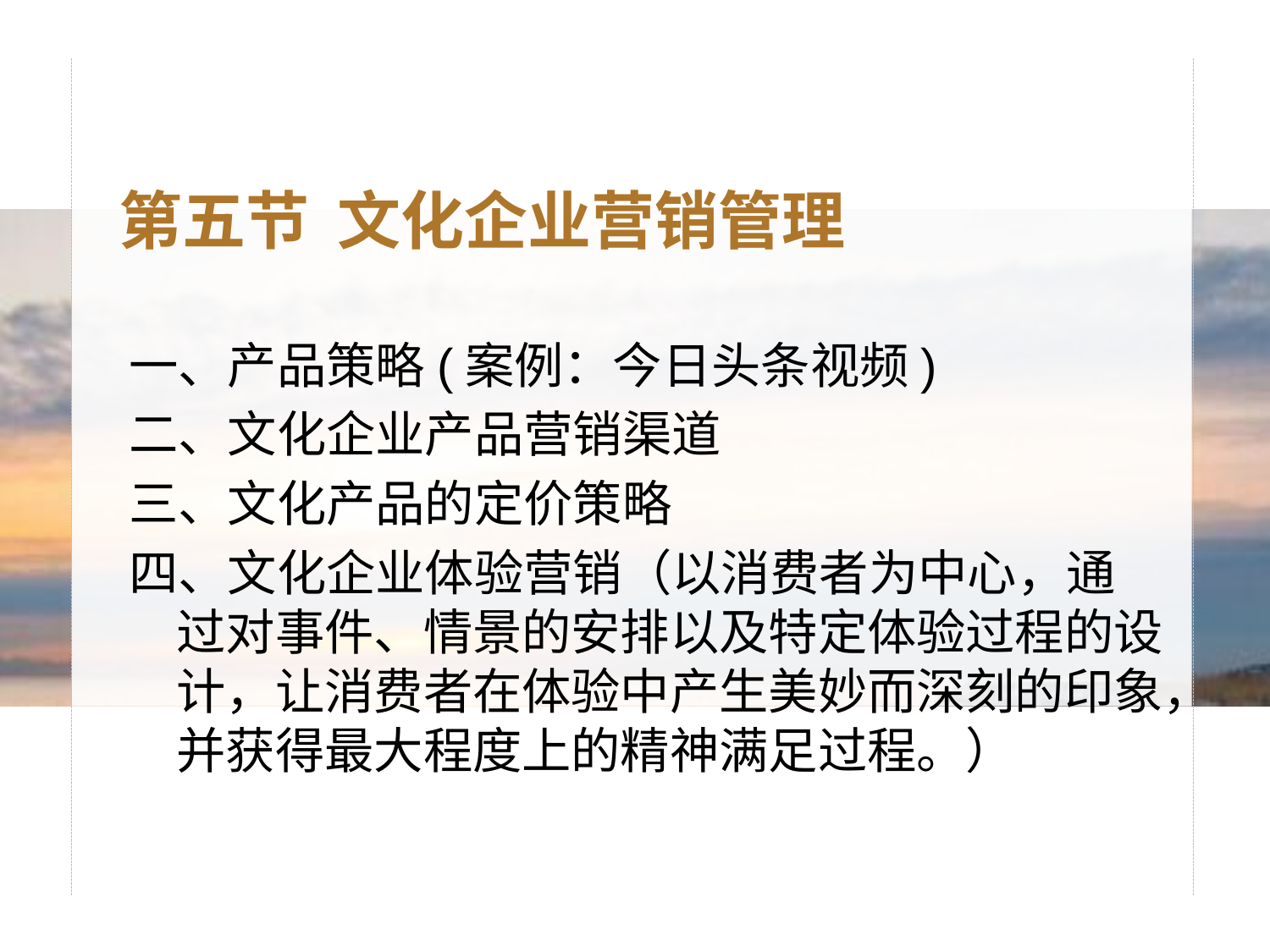

第五节  文化企业营销管理
一、产品策略(案例：今日头条视频)
二、文化企业产品营销渠道
三、文化产品的定价策略
四、文化企业体验营销（以消费者为中心，通过对事件、情景的安排以及特定体验过程的设计，让消费者在体验中产生美妙而深刻的印象，并获得最大程度上的精神满足过程。）